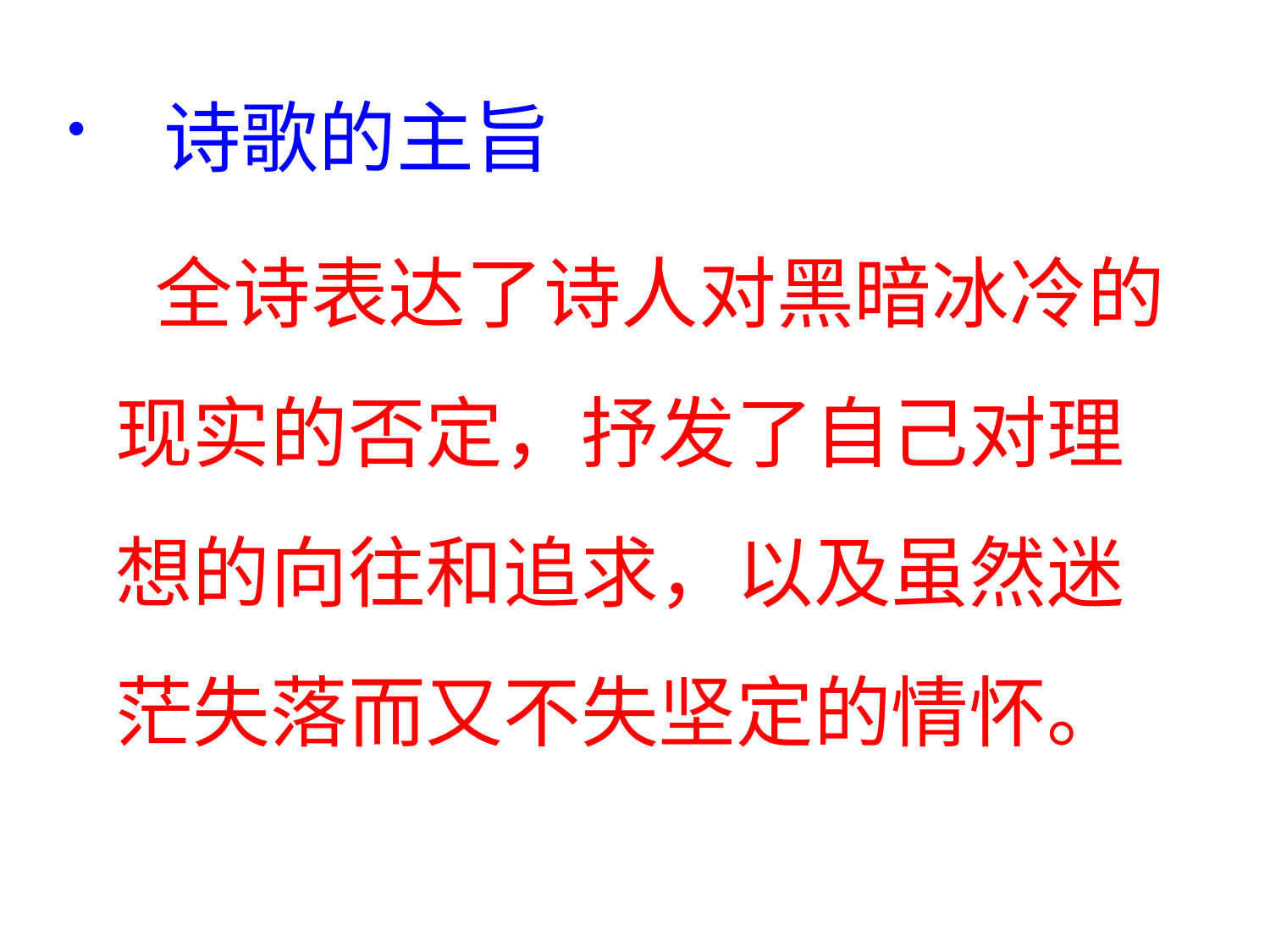

诗歌的主旨
    全诗表达了诗人对黑暗冰冷的现实的否定，抒发了自己对理想的向往和追求，以及虽然迷茫失落而又不失坚定的情怀。